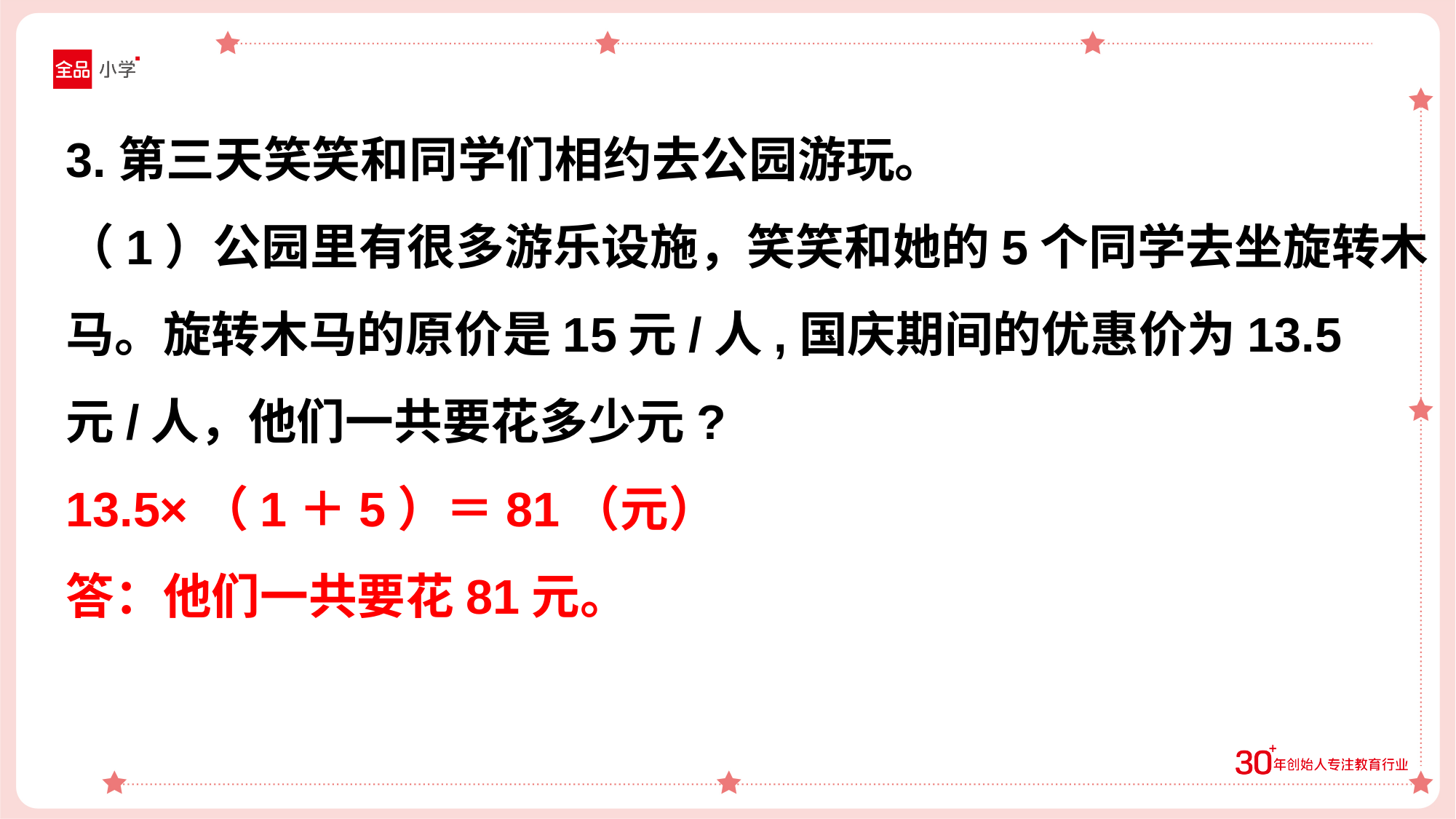

3.第三天笑笑和同学们相约去公园游玩。
（1）公园里有很多游乐设施，笑笑和她的5个同学去坐旋转木马。旋转木马的原价是15元/人,国庆期间的优惠价为13.5元/人，他们一共要花多少元?
13.5×（1＋5）＝81（元）
答：他们一共要花81元。